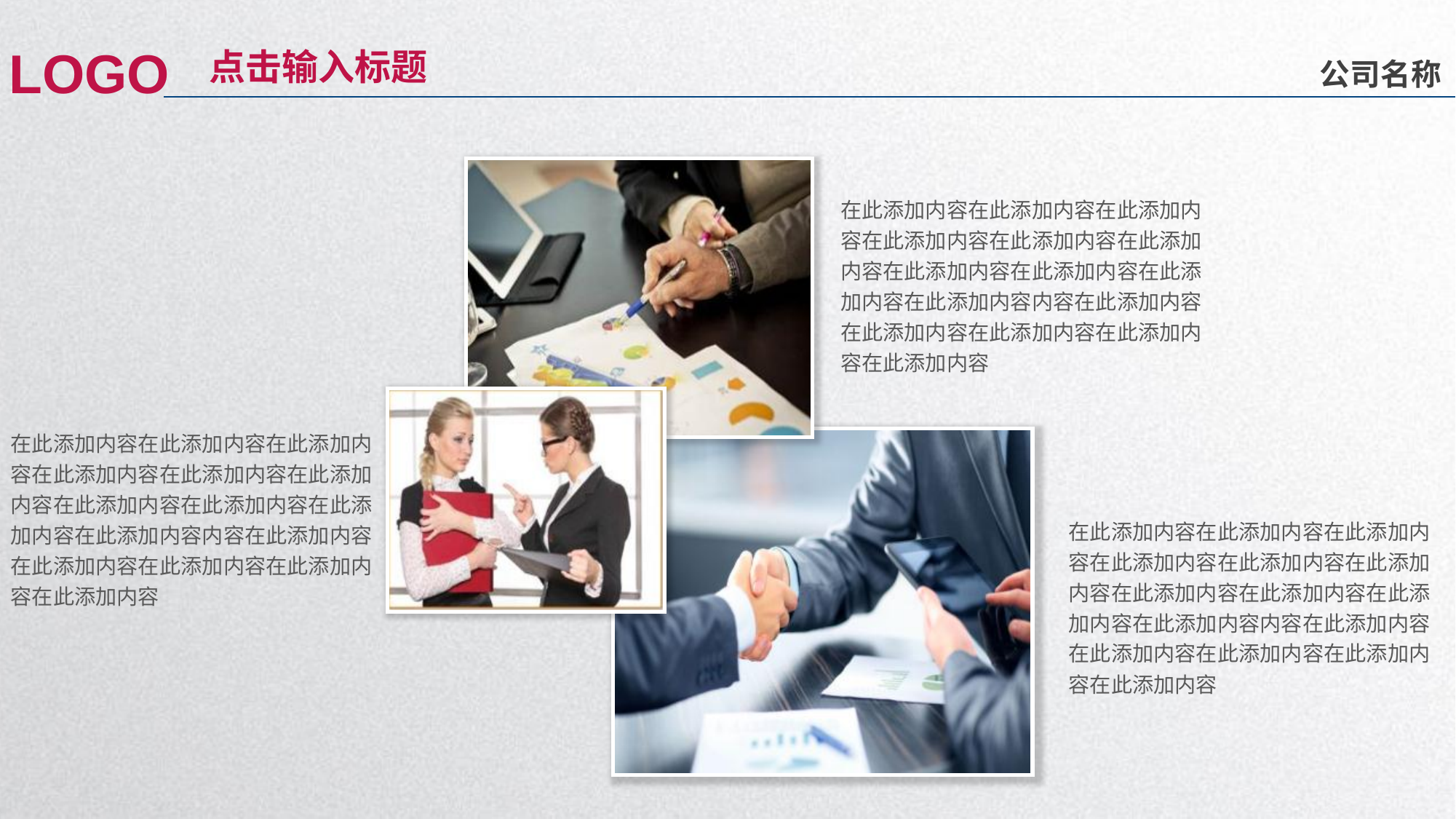

延迟符
LOGO
点击输入标题
公司名称

在此添加内容在此添加内容在此添加内容在此添加内容在此添加内容在此添加内容在此添加内容在此添加内容在此添加内容在此添加内容内容在此添加内容在此添加内容在此添加内容在此添加内容在此添加内容

在此添加内容在此添加内容在此添加内容在此添加内容在此添加内容在此添加内容在此添加内容在此添加内容在此添加内容在此添加内容内容在此添加内容在此添加内容在此添加内容在此添加内容在此添加内容

在此添加内容在此添加内容在此添加内容在此添加内容在此添加内容在此添加内容在此添加内容在此添加内容在此添加内容在此添加内容内容在此添加内容在此添加内容在此添加内容在此添加内容在此添加内容